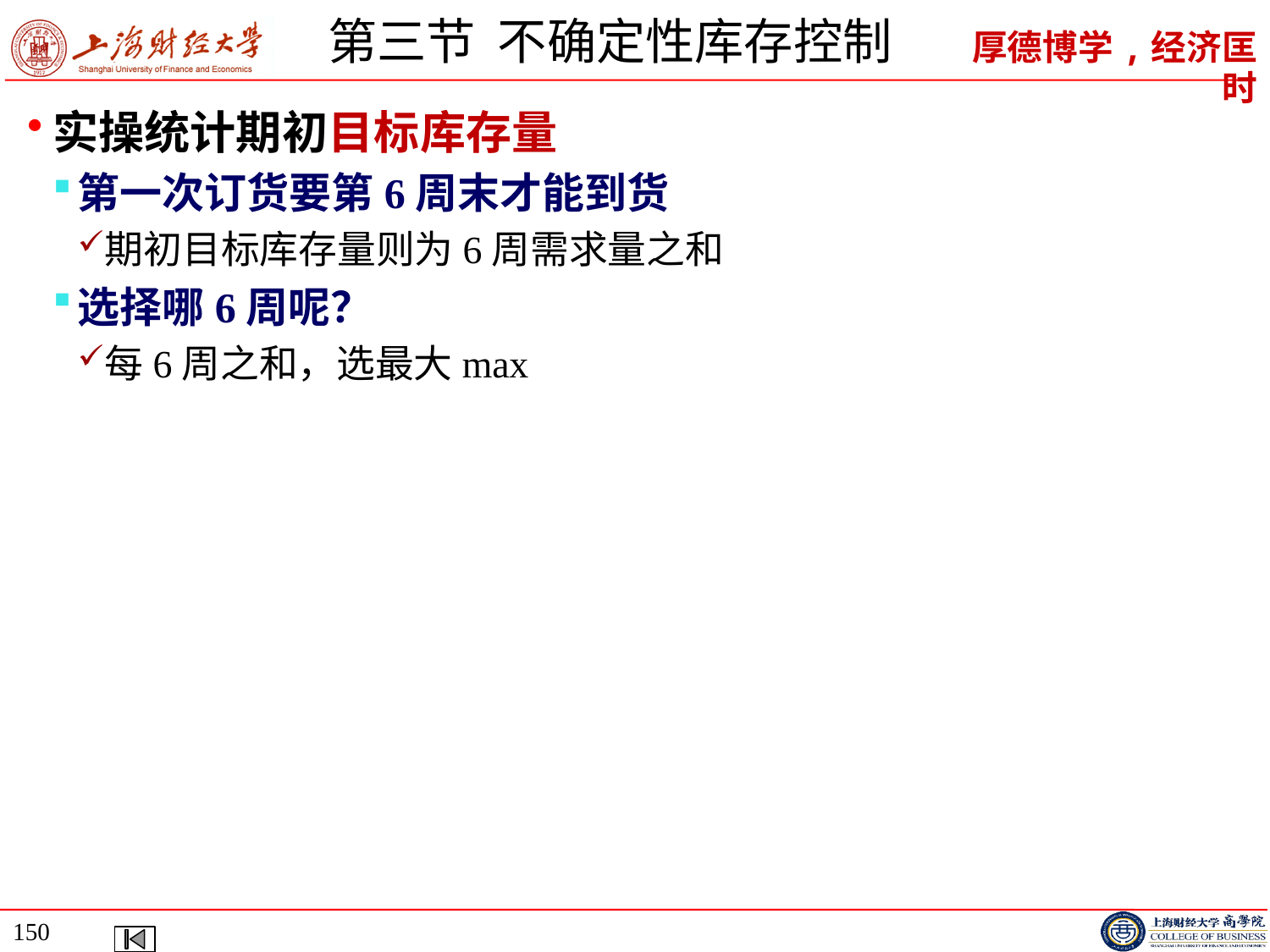

# 第三节  不确定性库存控制
实操统计期初目标库存量
第一次订货要第6周末才能到货
期初目标库存量则为6周需求量之和
选择哪6周呢？
每6周之和，选最大max

150